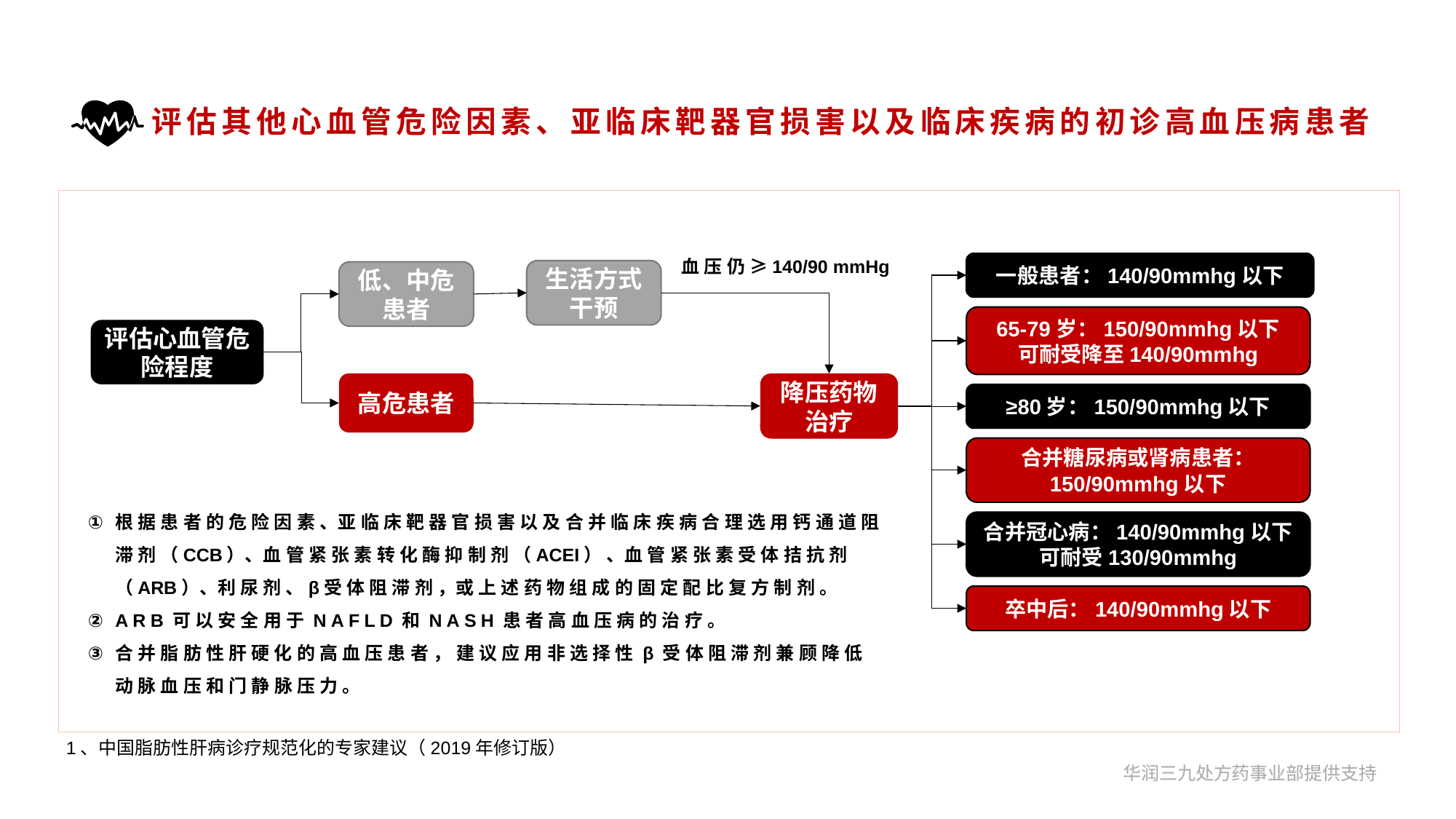

评估其他心血管危险因素、亚临床靶器官损害以及临床疾病的初诊高血压病患者

血压仍≥140/90 mmHg
一般患者：140/90mmhg以下
生活方式干预
低、中危患者
65-79岁：150/90mmhg以下
可耐受降至140/90mmhg
评估心血管危险程度
降压药物治疗
高危患者
≥80岁：150/90mmhg以下
合并糖尿病或肾病患者：
150/90mmhg以下
根据患者的危险因素、亚临床靶器官损害以及合并临床疾病合理选用钙通道阻滞剂（CCB）、血管紧张素转化酶抑制剂（ACEI）、血管紧张素受体拮抗剂（ARB）、利尿剂、β受体阻滞剂，或上述药物组成的固定配比复方制剂。
ARB可以安全用于NAFLD和NASH患者高血压病的治疗。
合并脂肪性肝硬化的高血压患者，建议应用非选择性β受体阻滞剂兼顾降低动脉血压和门静脉压力。
合并冠心病：140/90mmhg以下
可耐受130/90mmhg
卒中后：140/90mmhg以下
1、中国脂肪性肝病诊疗规范化的专家建议（2019年修订版）